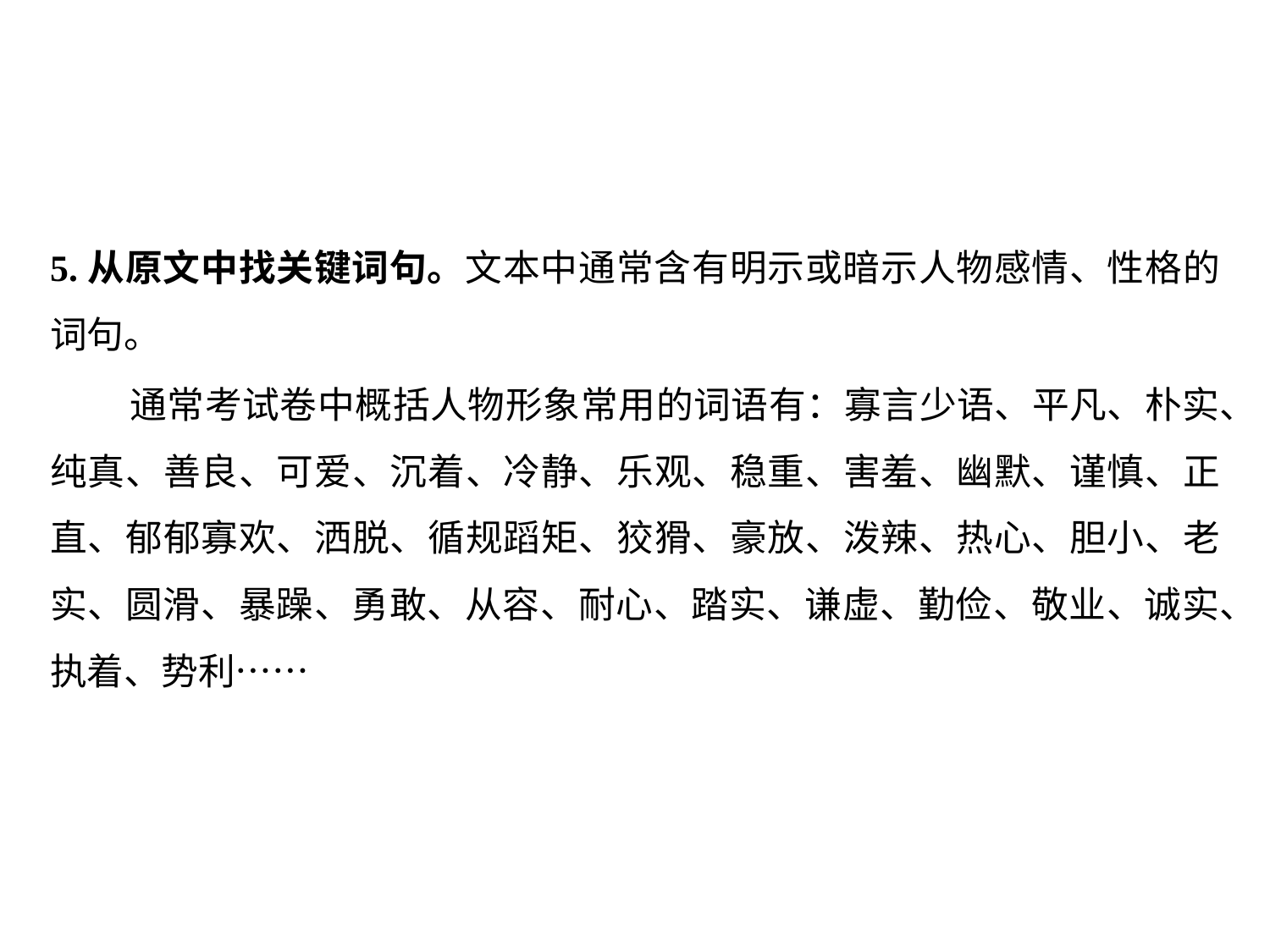

5.从原文中找关键词句。文本中通常含有明示或暗示人物感情、性格的词句。
        通常考试卷中概括人物形象常用的词语有：寡言少语、平凡、朴实、纯真、善良、可爱、沉着、冷静、乐观、稳重、害羞、幽默、谨慎、正直、郁郁寡欢、洒脱、循规蹈矩、狡猾、豪放、泼辣、热心、胆小、老实、圆滑、暴躁、勇敢、从容、耐心、踏实、谦虚、勤俭、敬业、诚实、执着、势利……